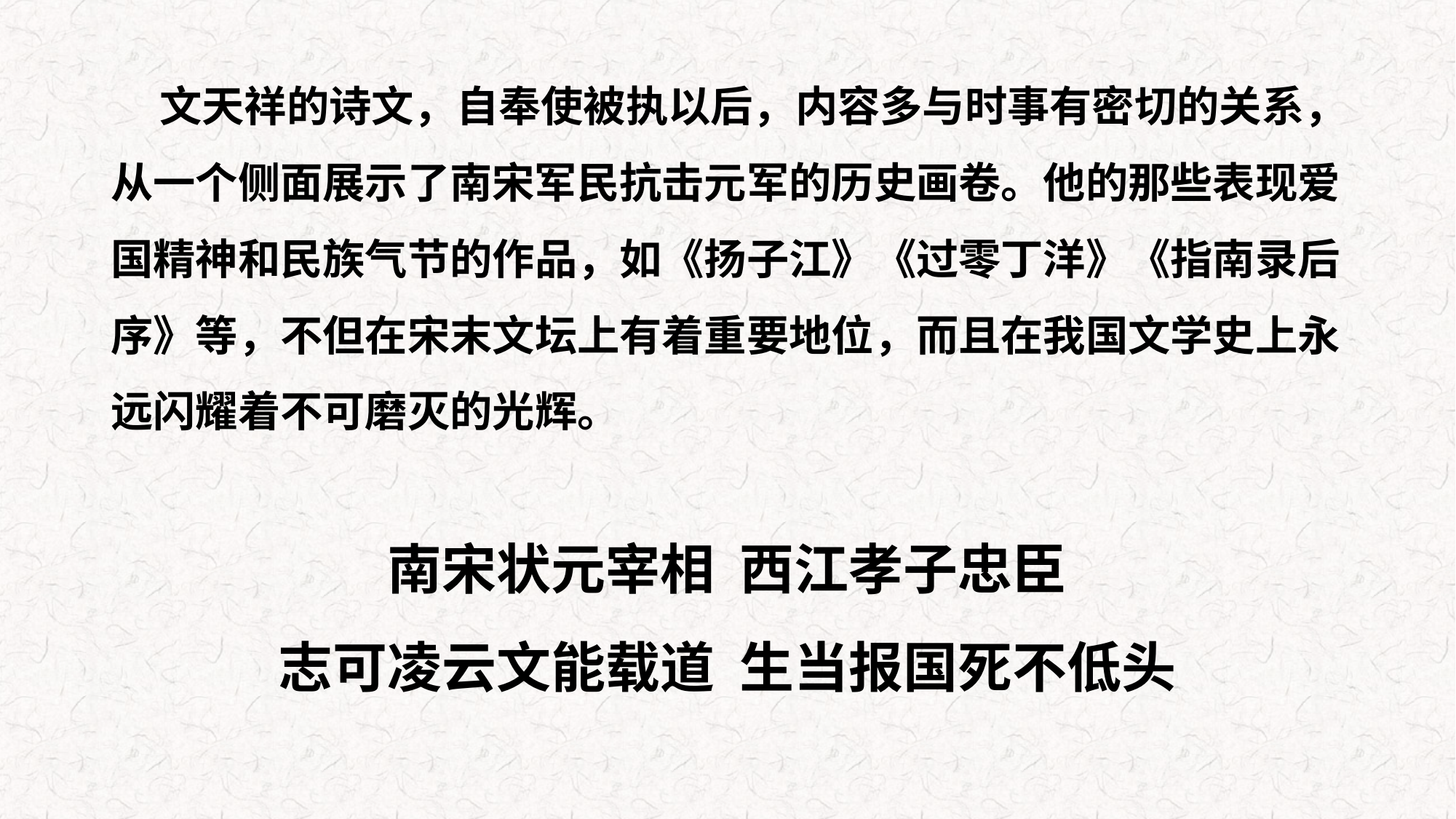

文天祥的诗文，自奉使被执以后，内容多与时事有密切的关系，从一个侧面展示了南宋军民抗击元军的历史画卷。他的那些表现爱国精神和民族气节的作品，如《扬子江》《过零丁洋》《指南录后序》等，不但在宋末文坛上有着重要地位，而且在我国文学史上永远闪耀着不可磨灭的光辉。

南宋状元宰相  西江孝子忠臣
志可凌云文能载道  生当报国死不低头